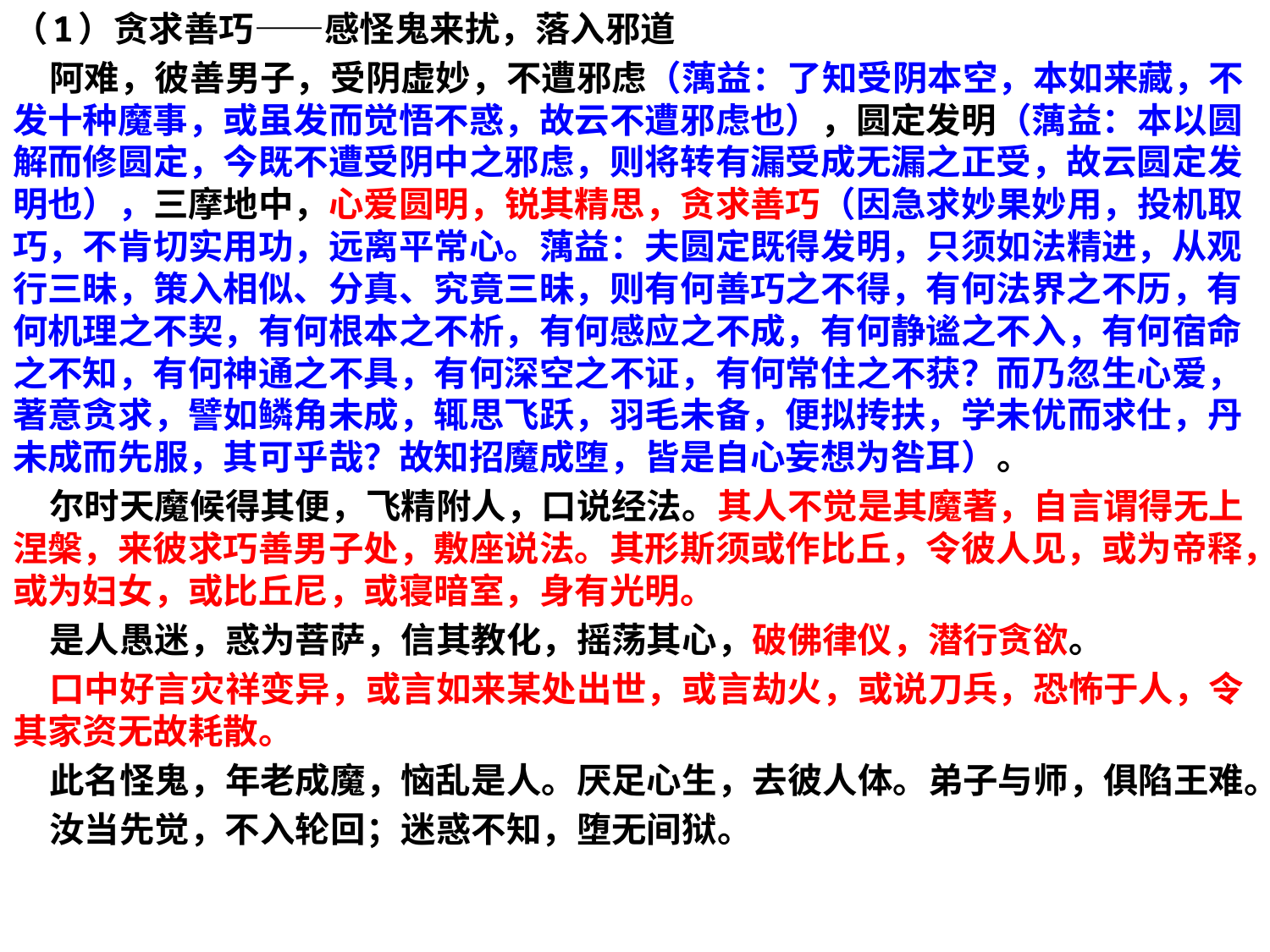

（1）贪求善巧——感怪鬼来扰，落入邪道
    阿难，彼善男子，受阴虚妙，不遭邪虑（蕅益：了知受阴本空，本如来藏，不发十种魔事，或虽发而觉悟不惑，故云不遭邪虑也），圆定发明（蕅益：本以圆解而修圆定，今既不遭受阴中之邪虑，则将转有漏受成无漏之正受，故云圆定发明也），三摩地中，心爱圆明，锐其精思，贪求善巧（因急求妙果妙用，投机取巧，不肯切实用功，远离平常心。蕅益：夫圆定既得发明，只须如法精进，从观行三昧，策入相似、分真、究竟三昧，则有何善巧之不得，有何法界之不历，有何机理之不契，有何根本之不析，有何感应之不成，有何静谧之不入，有何宿命之不知，有何神通之不具，有何深空之不证，有何常住之不获？而乃忽生心爱，著意贪求，譬如鳞角未成，辄思飞跃，羽毛未备，便拟抟扶，学未优而求仕，丹未成而先服，其可乎哉？故知招魔成堕，皆是自心妄想为咎耳）。
    尔时天魔候得其便，飞精附人，口说经法。其人不觉是其魔著，自言谓得无上涅槃，来彼求巧善男子处，敷座说法。其形斯须或作比丘，令彼人见，或为帝释，或为妇女，或比丘尼，或寝暗室，身有光明。
    是人愚迷，惑为菩萨，信其教化，摇荡其心，破佛律仪，潜行贪欲。
    口中好言灾祥变异，或言如来某处出世，或言劫火，或说刀兵，恐怖于人，令其家资无故耗散。
    此名怪鬼，年老成魔，恼乱是人。厌足心生，去彼人体。弟子与师，俱陷王难。
    汝当先觉，不入轮回；迷惑不知，堕无间狱。